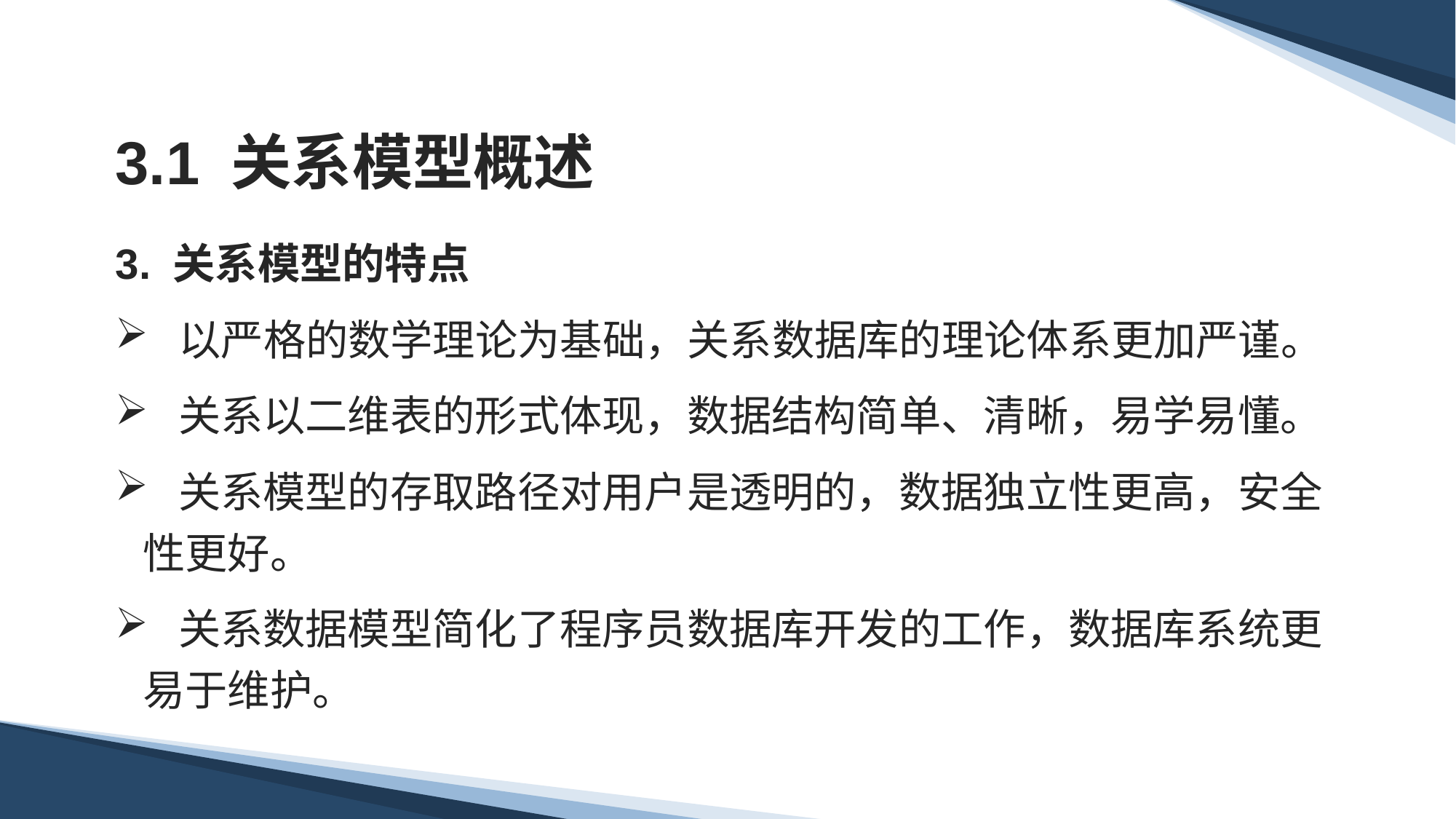

# 3.1 关系模型概述
3. 关系模型的特点
  以严格的数学理论为基础，关系数据库的理论体系更加严谨。
  关系以二维表的形式体现，数据结构简单、清晰，易学易懂。
  关系模型的存取路径对用户是透明的，数据独立性更高，安全性更好。
  关系数据模型简化了程序员数据库开发的工作，数据库系统更易于维护。